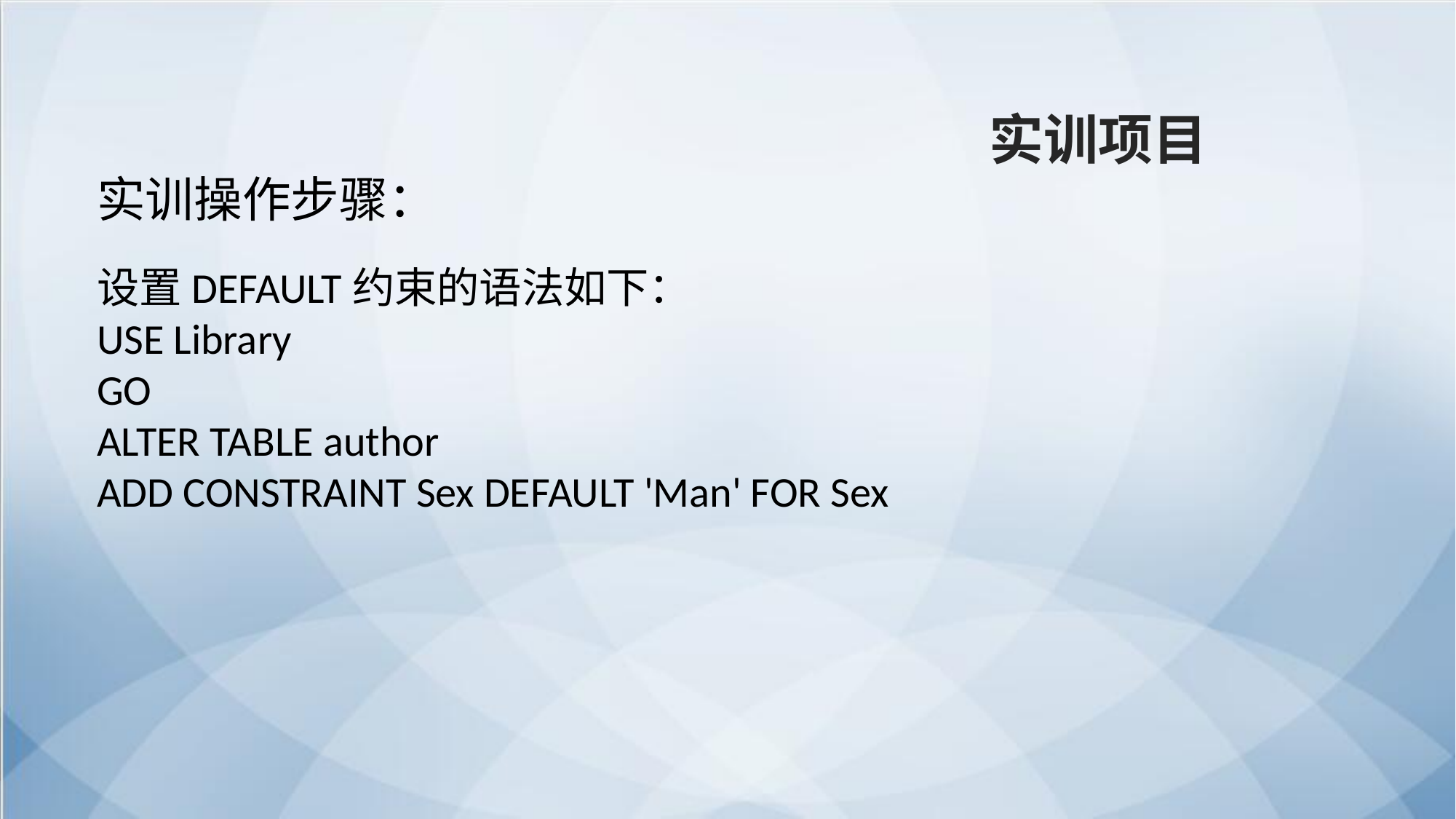

实训项目
实训操作步骤：
设置DEFAULT约束的语法如下：
USE Library
GO
ALTER TABLE author
ADD CONSTRAINT Sex DEFAULT 'Man' FOR Sex